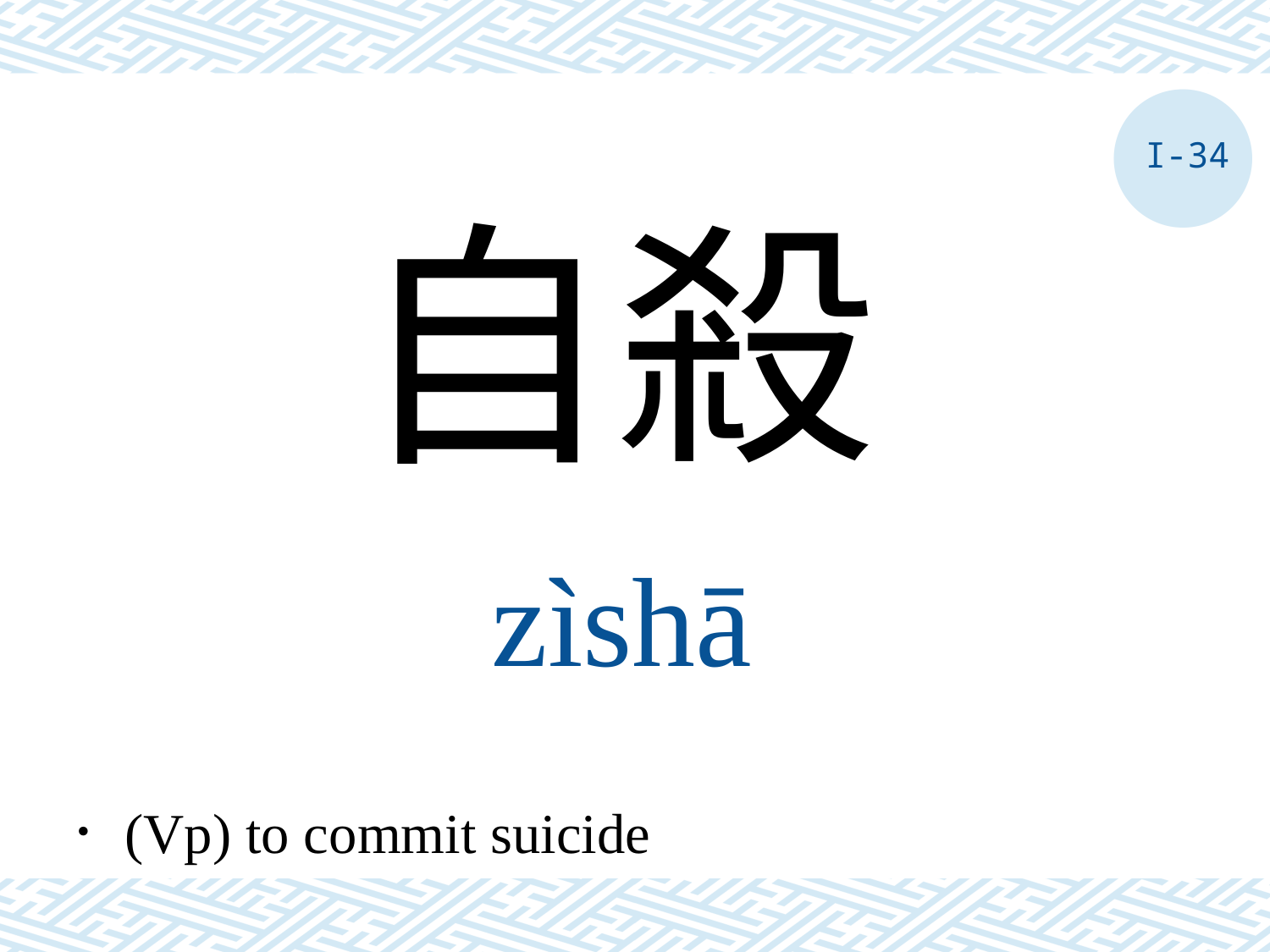

I-34

自殺
zìshā
．(Vp) to commit suicide